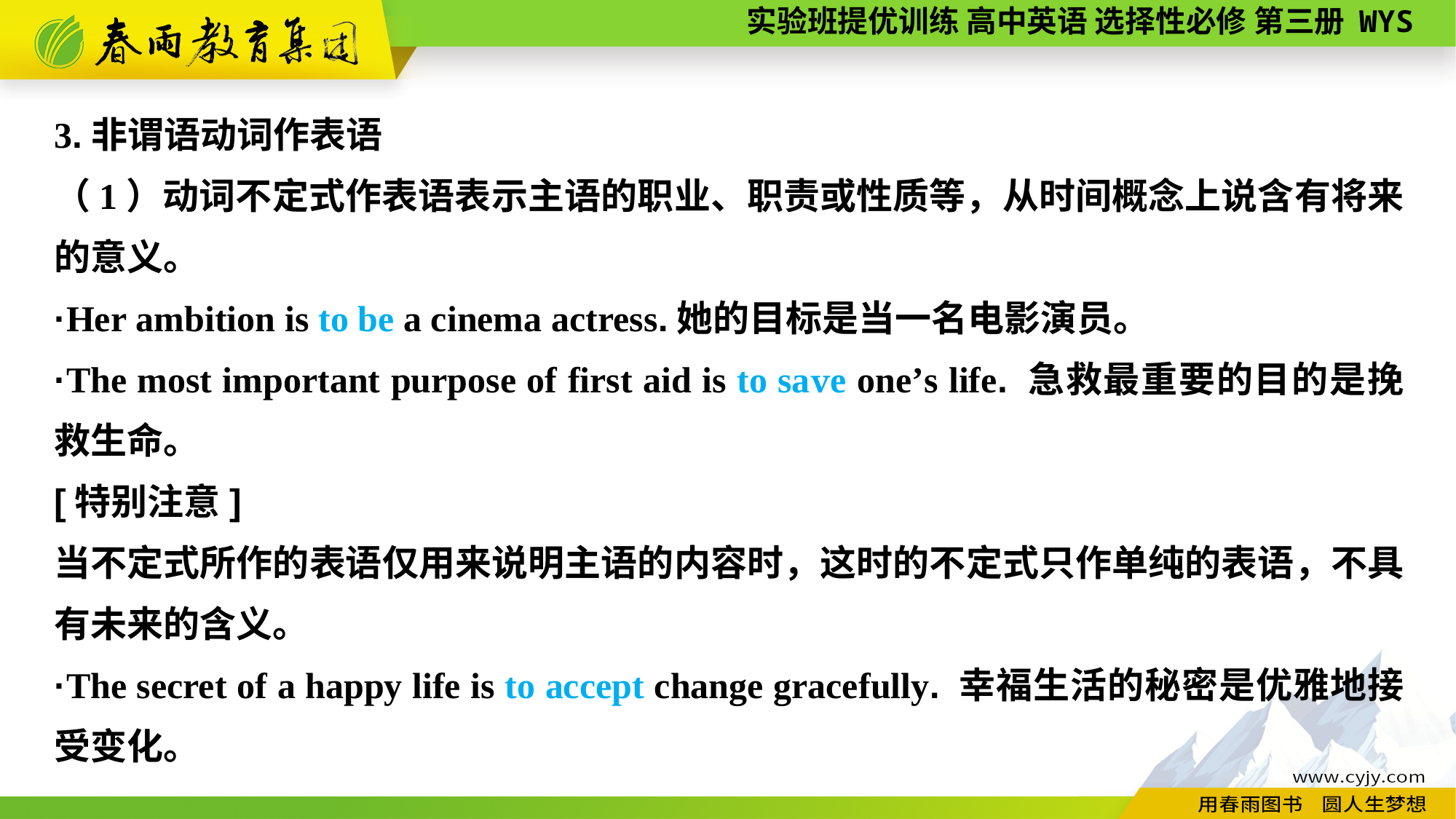

3.非谓语动词作表语
（1）动词不定式作表语表示主语的职业、职责或性质等，从时间概念上说含有将来的意义。
·Her ambition is to be a cinema actress.她的目标是当一名电影演员。
·The most important purpose of first aid is to save one’s life. 急救最重要的目的是挽救生命。
[特别注意]
当不定式所作的表语仅用来说明主语的内容时，这时的不定式只作单纯的表语，不具有未来的含义。
·The secret of a happy life is to accept change gracefully. 幸福生活的秘密是优雅地接受变化。